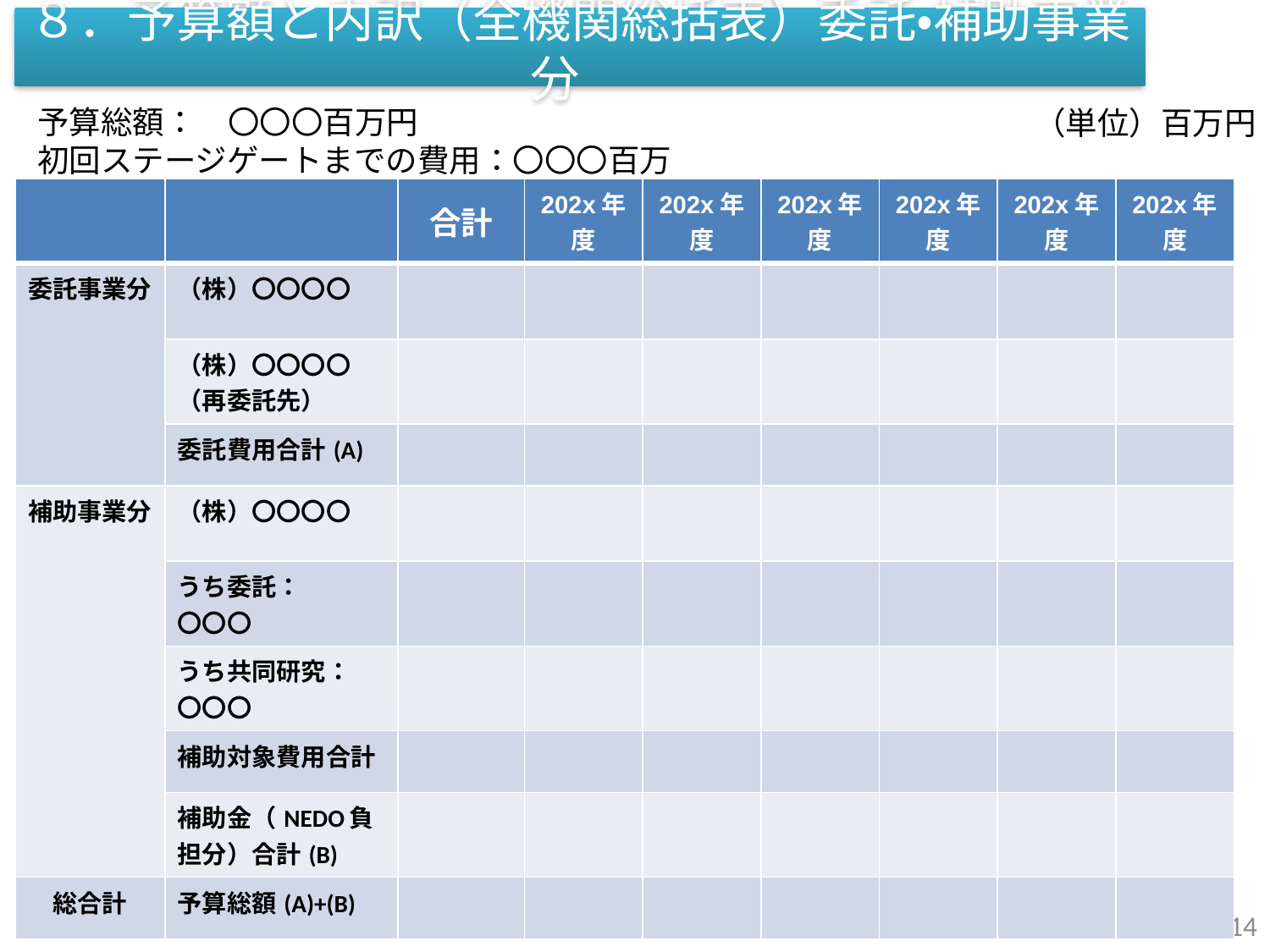

８．予算額と内訳（全機関総括表）委託・補助事業分
予算総額：　〇〇〇百万円
初回ステージゲートまでの費用：〇〇〇百万円
（単位）百万円
|  |  | 合計 | 202x年度 | 202x年度 | 202x年度 | 202x年度 | 202x年度 | 202x年度 |
| --- | --- | --- | --- | --- | --- | --- | --- | --- |
| 委託事業分 | （株）〇〇〇〇 |  |  |  |  |  |  |  |
|  | （株）〇〇〇〇 （再委託先） |  |  |  |  |  |  |  |
|  | 委託費用合計(A) |  |  |  |  |  |  |  |
| 補助事業分 | （株）〇〇〇〇 |  |  |  |  |  |  |  |
|  | うち委託： 〇〇〇 |  |  |  |  |  |  |  |
|  | うち共同研究： 〇〇〇 |  |  |  |  |  |  |  |
|  | 補助対象費用合計 |  |  |  |  |  |  |  |
|  | 補助金（NEDO負担分）合計(B) |  |  |  |  |  |  |  |
| 総合計 | 予算総額(A)+(B) |  |  |  |  |  |  |  |
14